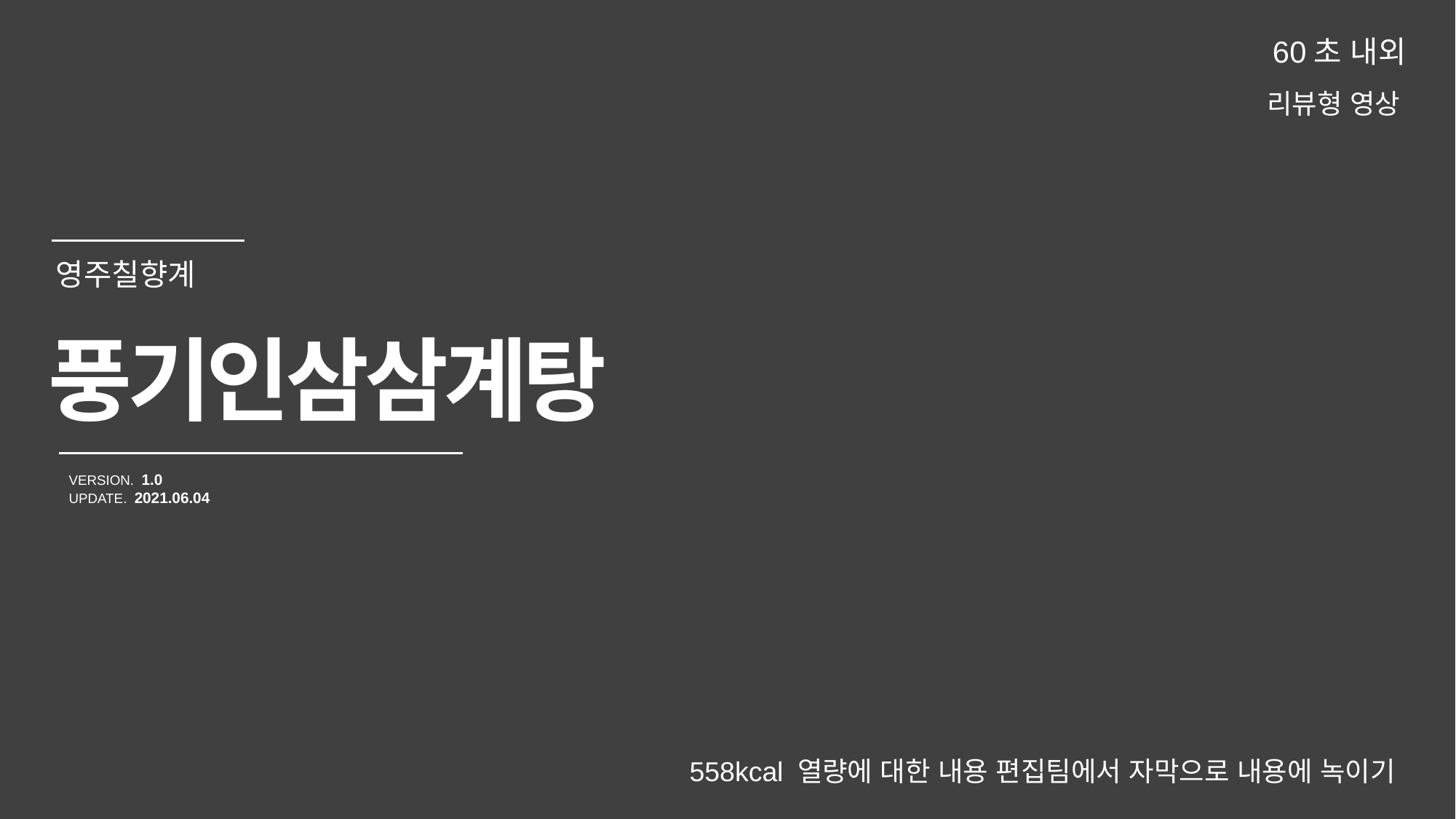

60초 내외
리뷰형 영상
풍기인삼삼계탕
VERSION.  1.0
UPDATE.  2021.06.04

영주칠향계
558kcal 열량에 대한 내용 편집팀에서 자막으로 내용에 녹이기